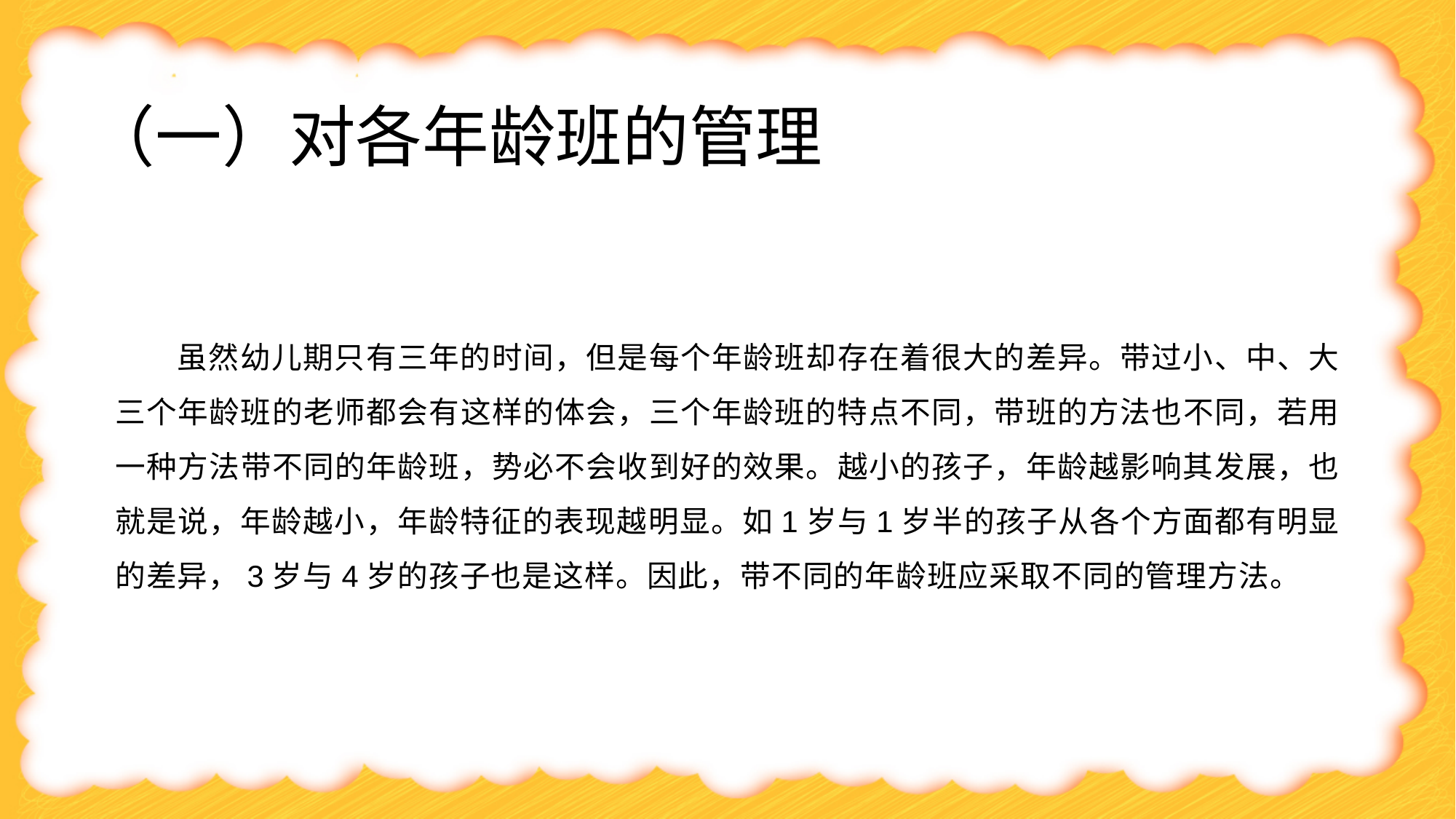

（一）对各年龄班的管理
虽然幼儿期只有三年的时间，但是每个年龄班却存在着很大的差异。带过小、中、大三个年龄班的老师都会有这样的体会，三个年龄班的特点不同，带班的方法也不同，若用一种方法带不同的年龄班，势必不会收到好的效果。越小的孩子，年龄越影响其发展，也就是说，年龄越小，年龄特征的表现越明显。如1岁与1岁半的孩子从各个方面都有明显的差异，3岁与4岁的孩子也是这样。因此，带不同的年龄班应采取不同的管理方法。